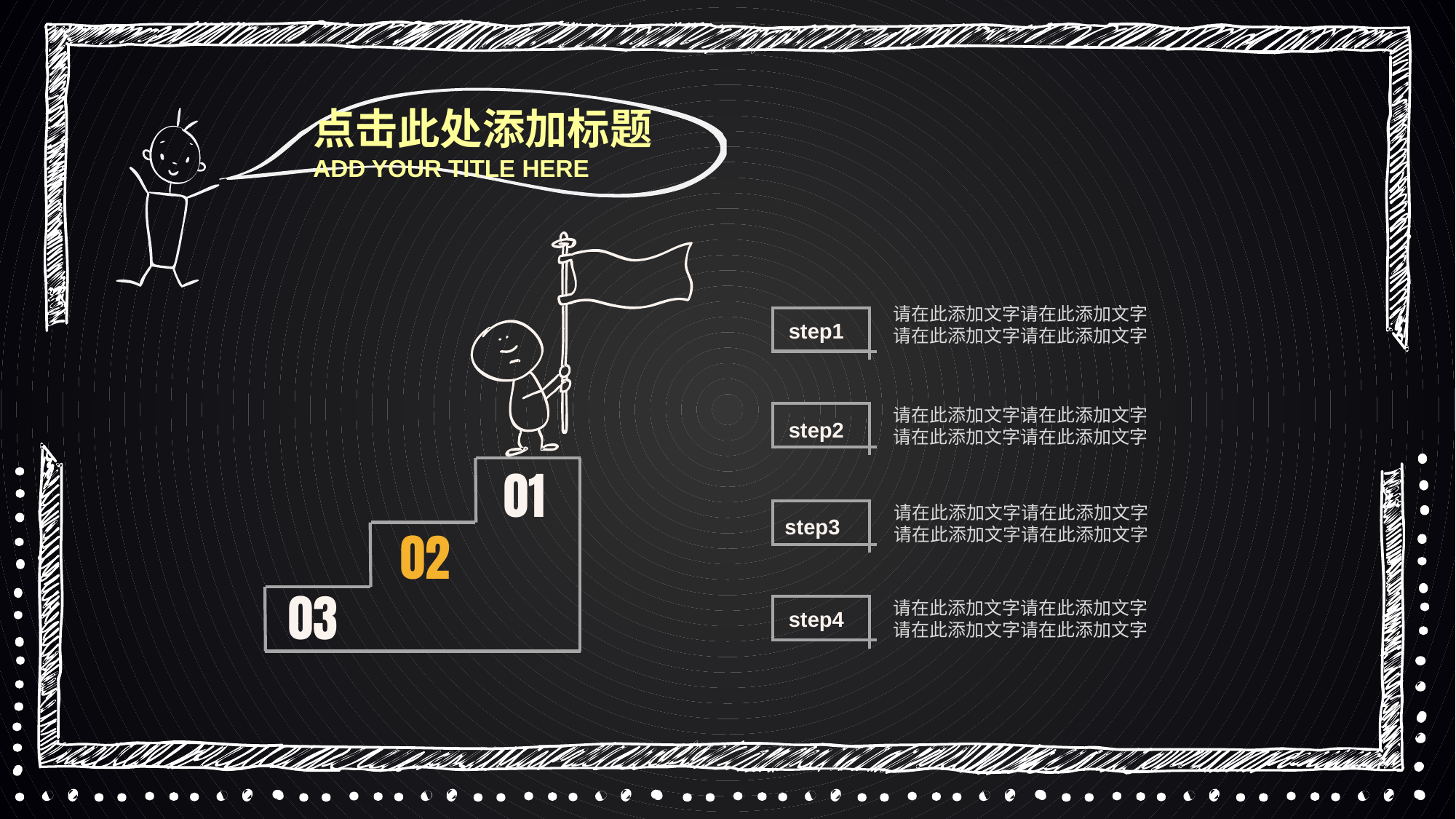

请在此添加文字请在此添加文字请在此添加文字请在此添加文字

step1
请在此添加文字请在此添加文字请在此添加文字请在此添加文字

step2
01
请在此添加文字请在此添加文字请在此添加文字请在此添加文字

step3
02
03
请在此添加文字请在此添加文字请在此添加文字请在此添加文字

step4